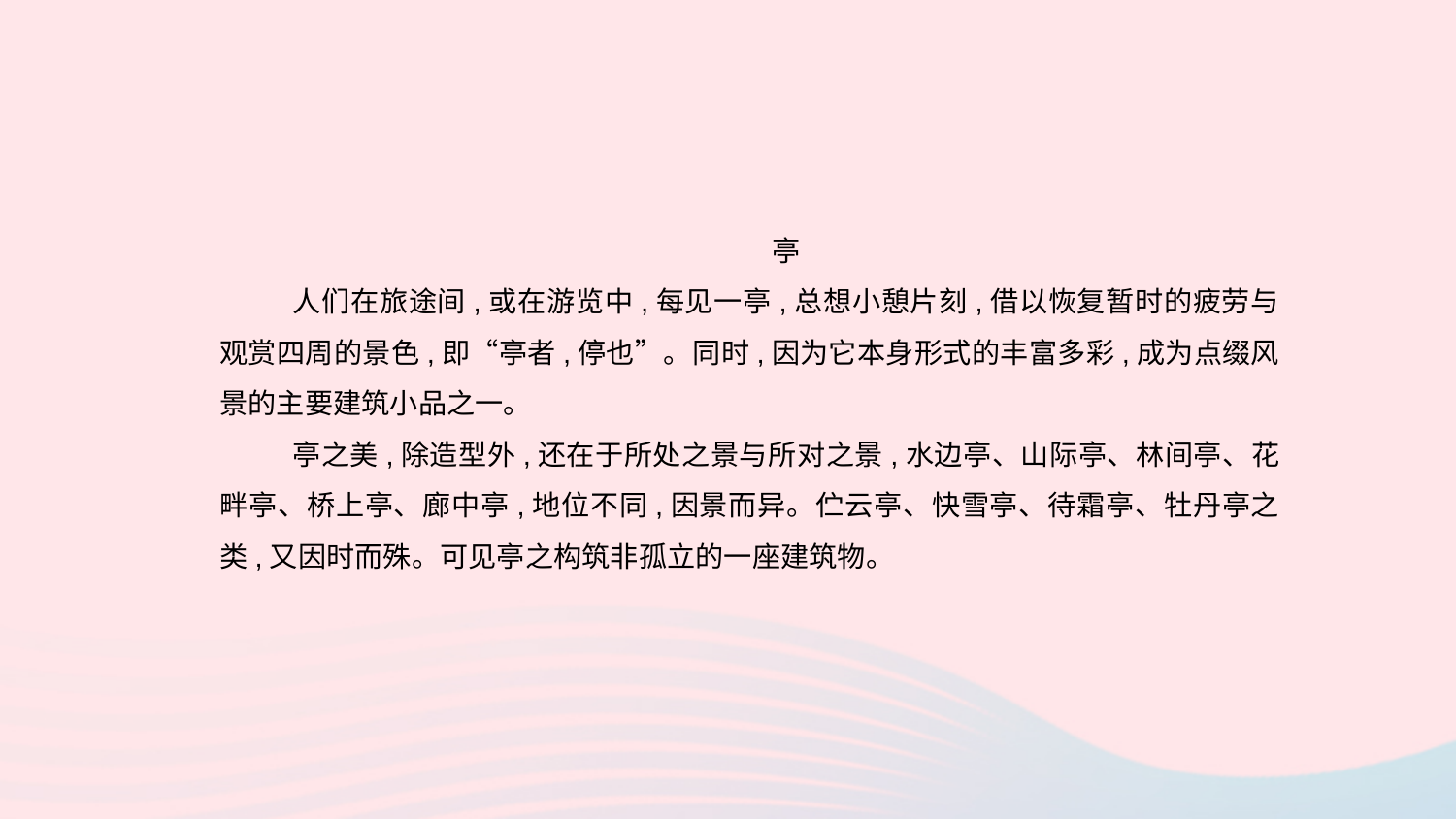

亭
人们在旅途间,或在游览中,每见一亭,总想小憩片刻,借以恢复暂时的疲劳与观赏四周的景色,即“亭者,停也”。同时,因为它本身形式的丰富多彩,成为点缀风景的主要建筑小品之一。
亭之美,除造型外,还在于所处之景与所对之景,水边亭、山际亭、林间亭、花畔亭、桥上亭、廊中亭,地位不同,因景而异。伫云亭、快雪亭、待霜亭、牡丹亭之类,又因时而殊。可见亭之构筑非孤立的一座建筑物。